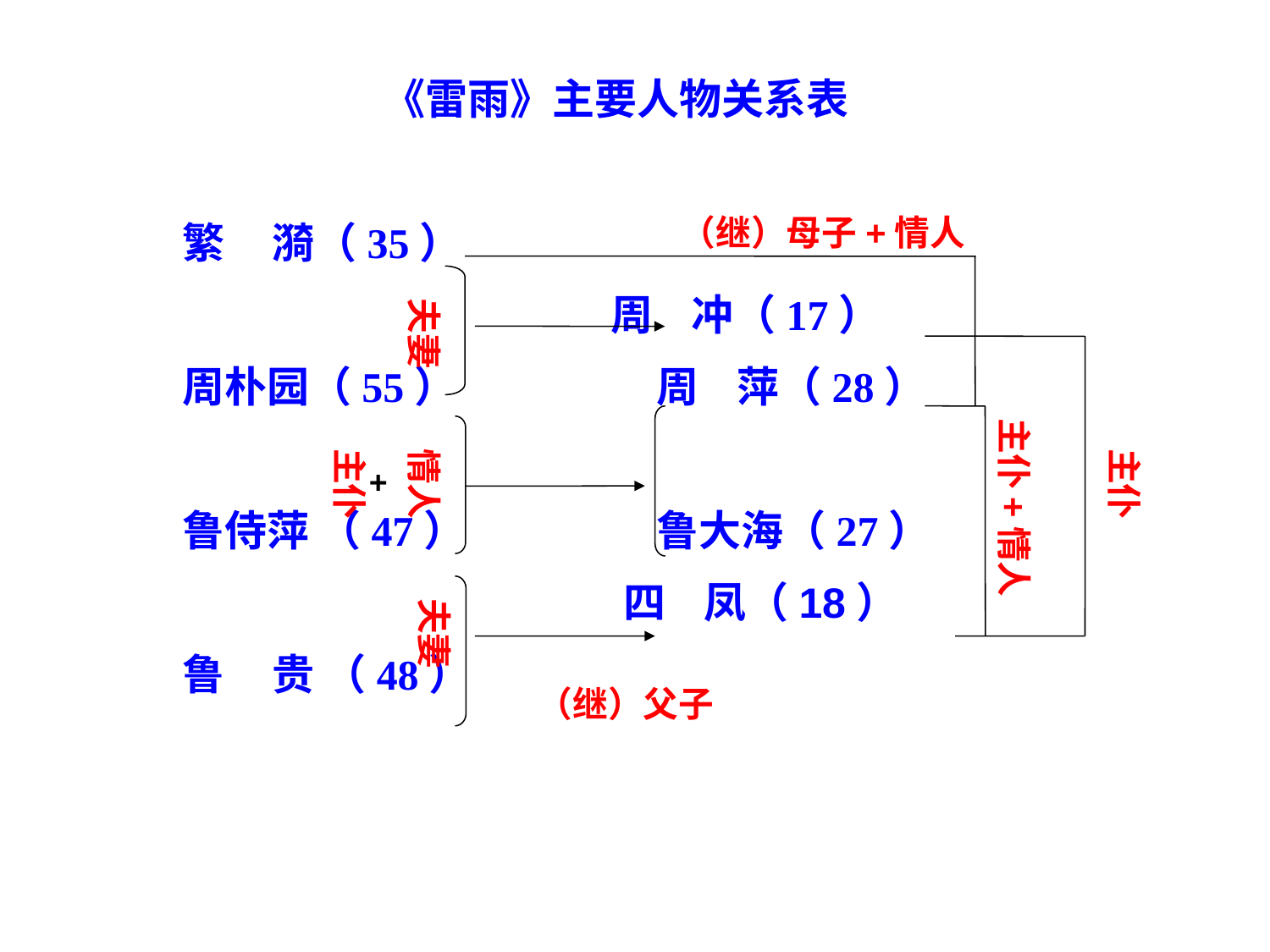

《雷雨》主要人物关系表

           繁     漪（35）
                                                        周    冲（17）
           周朴园（55）                     周    萍（28）

           鲁侍萍 （47）                    鲁大海（27）
	                                            四    凤（18）
           鲁     贵 （48）

（继）母子+情人

夫妻

主仆+情人

主仆
情人
主仆
+

夫妻

（继）父子